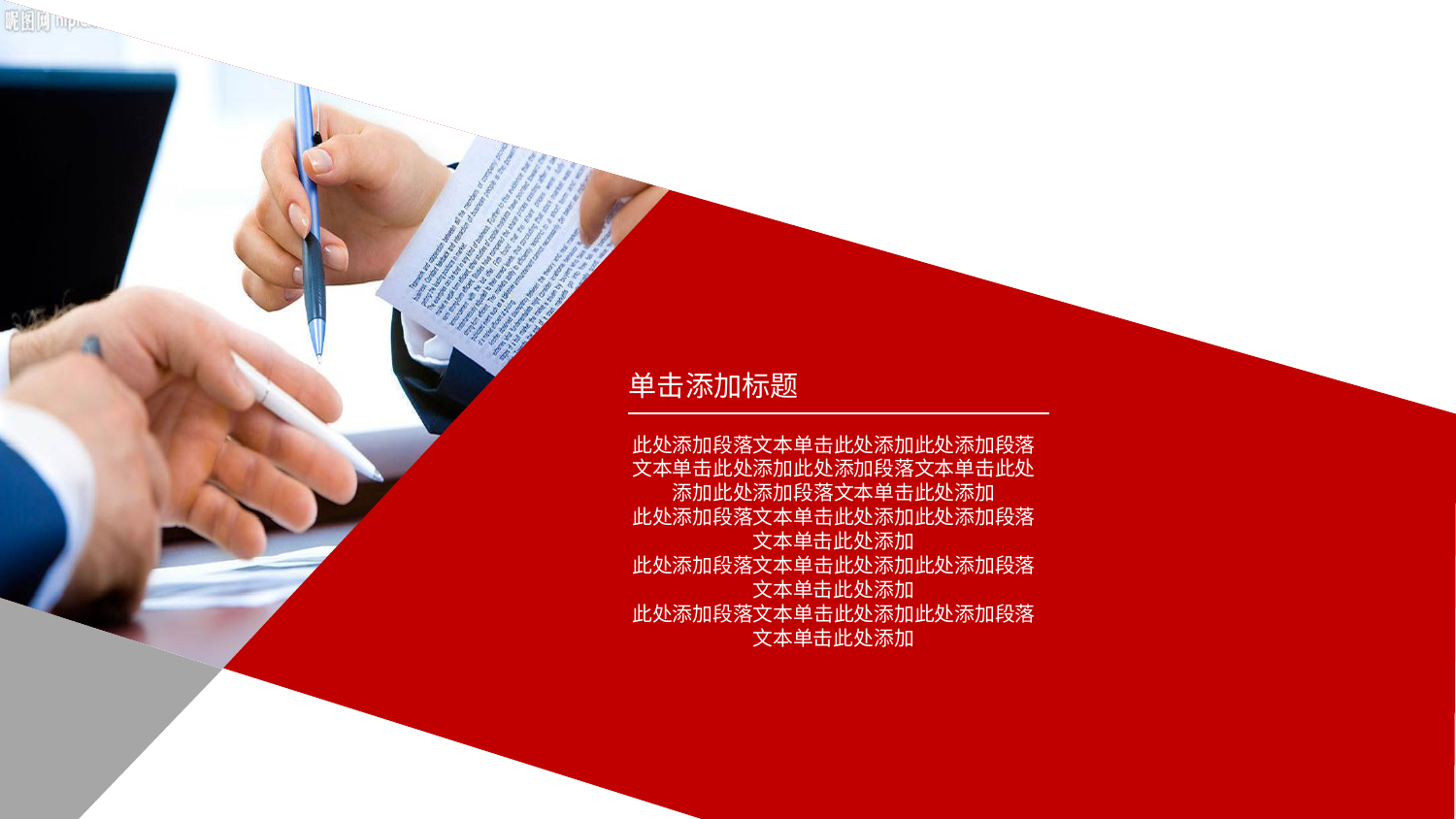

单击添加标题
此处添加段落文本单击此处添加此处添加段落文本单击此处添加此处添加段落文本单击此处添加此处添加段落文本单击此处添加
此处添加段落文本单击此处添加此处添加段落文本单击此处添加
此处添加段落文本单击此处添加此处添加段落文本单击此处添加
此处添加段落文本单击此处添加此处添加段落文本单击此处添加